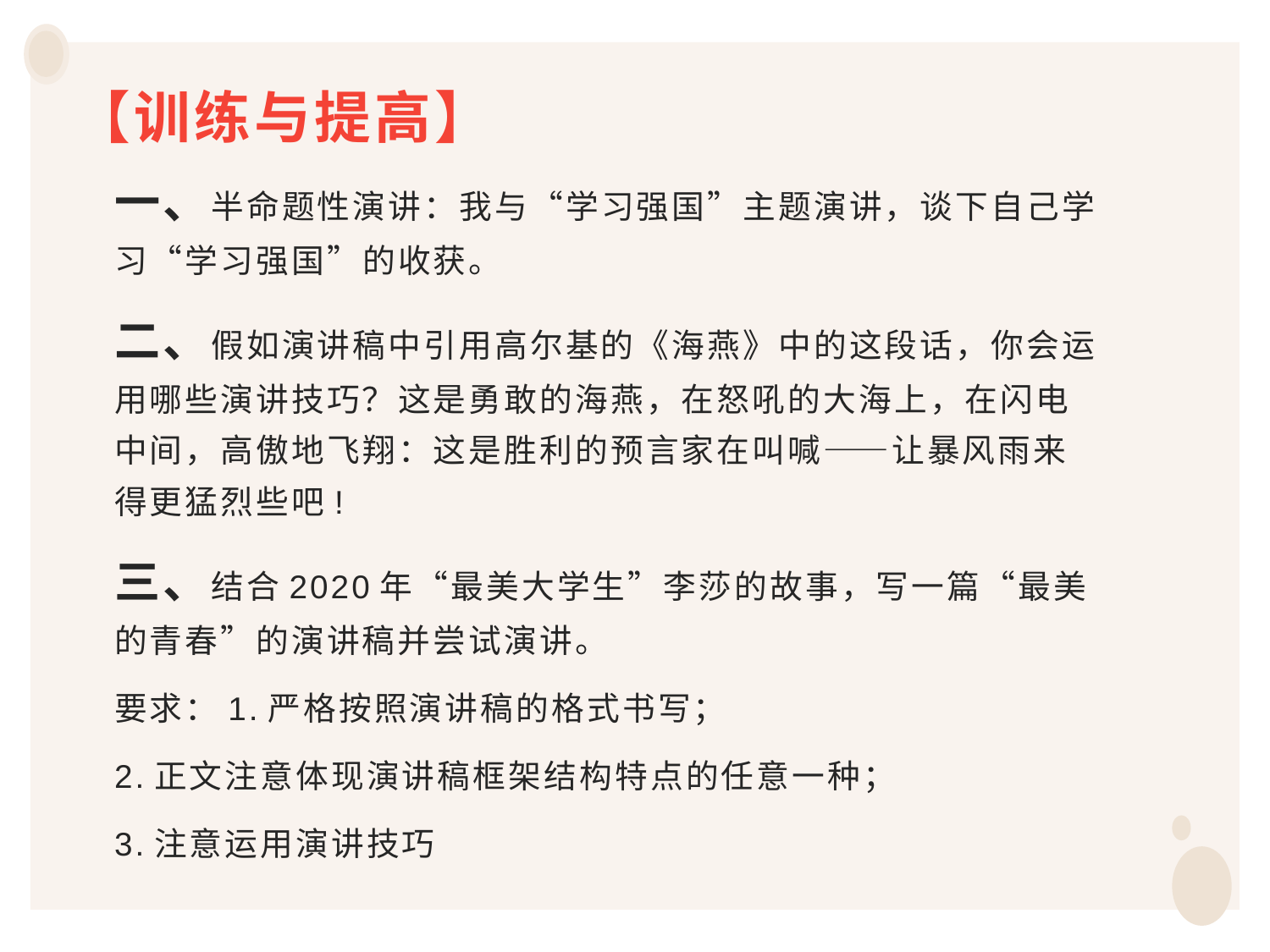

# 【训练与提高】
一、半命题性演讲：我与“学习强国”主题演讲，谈下自己学习“学习强国”的收获。
二、假如演讲稿中引用高尔基的《海燕》中的这段话，你会运用哪些演讲技巧？这是勇敢的海燕，在怒吼的大海上，在闪电中间，高傲地飞翔：这是胜利的预言家在叫喊——让暴风雨来得更猛烈些吧!
三、结合2020年“最美大学生”李莎的故事，写一篇“最美的青春”的演讲稿并尝试演讲。
要求：1.严格按照演讲稿的格式书写；
2.正文注意体现演讲稿框架结构特点的任意一种；
3.注意运用演讲技巧